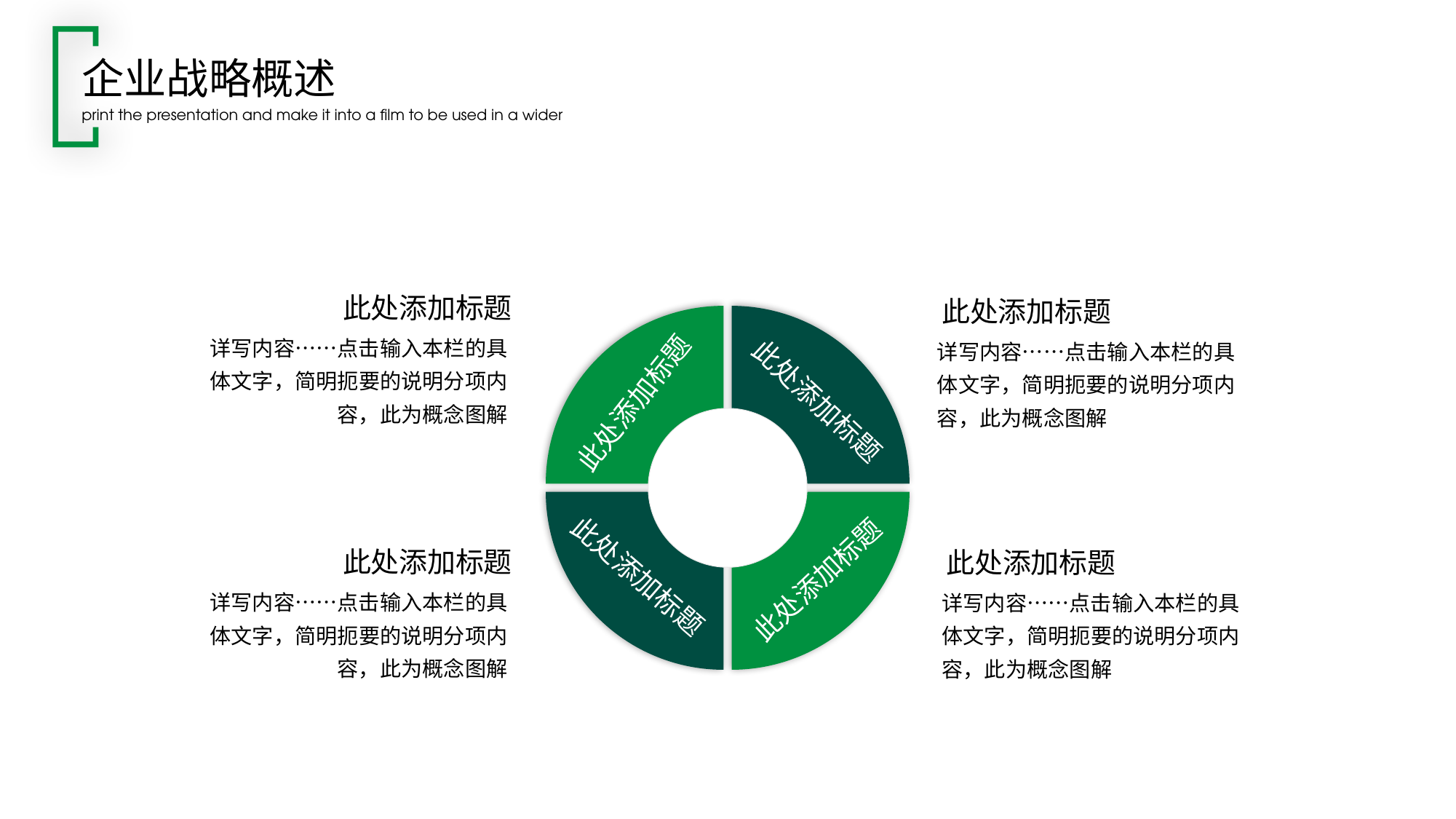

企业战略概述
print the presentation and make it into a film to be used in a wider
此处添加标题
详写内容……点击输入本栏的具体文字，简明扼要的说明分项内容，此为概念图解
此处添加标题
详写内容……点击输入本栏的具体文字，简明扼要的说明分项内容，此为概念图解

此处添加标题
此处添加标题

此处添加标题
此处添加标题
此处添加标题
详写内容……点击输入本栏的具体文字，简明扼要的说明分项内容，此为概念图解
此处添加标题
详写内容……点击输入本栏的具体文字，简明扼要的说明分项内容，此为概念图解